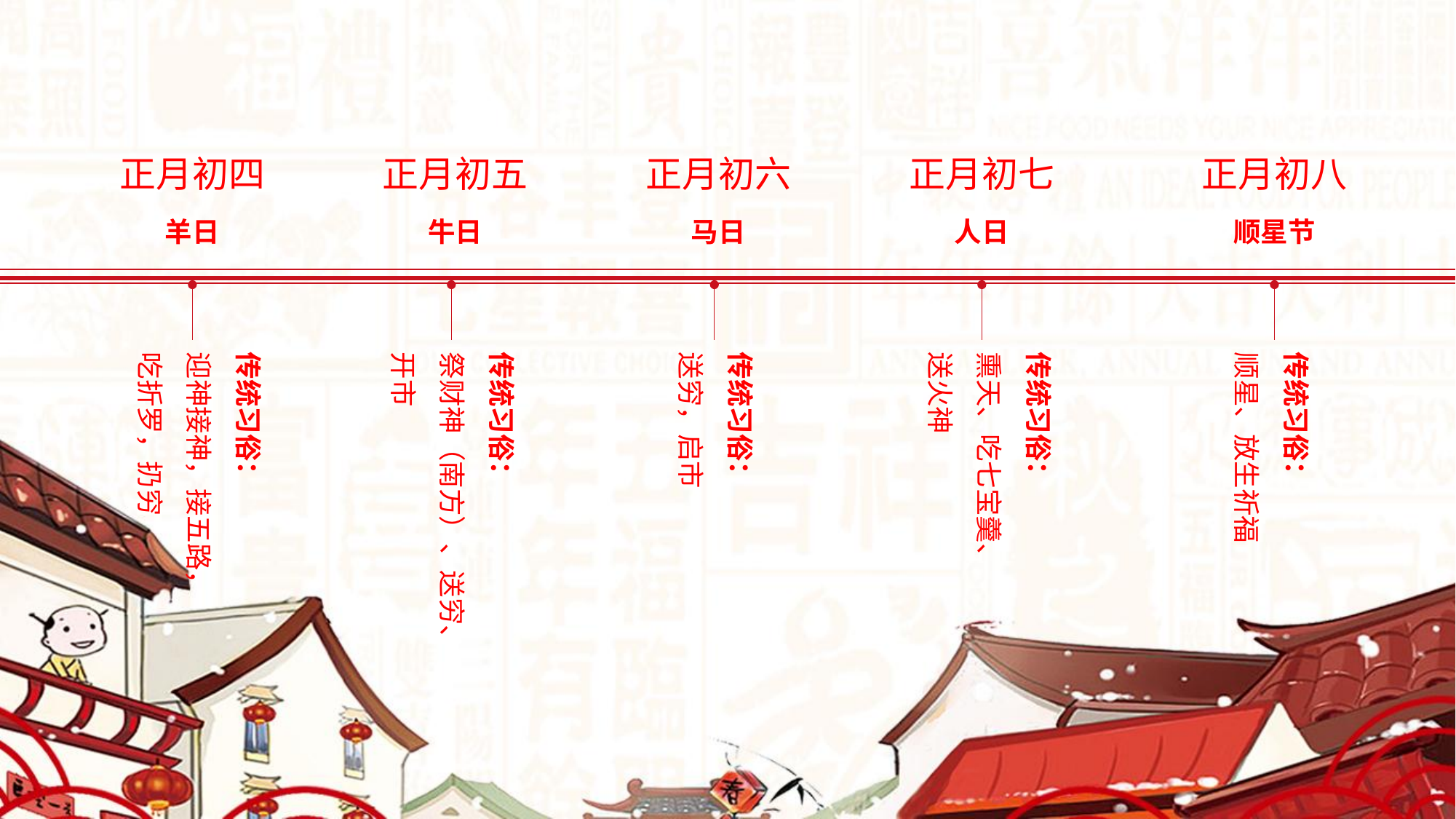

正月初四
羊日
传统习俗：
迎神接神，接五路，
吃折罗，扔穷
正月初五
牛日
传统习俗：
祭财神（南方）、送穷、开市
正月初六
马日
传统习俗：
送穷，启市
正月初七
人日
传统习俗：
熏天、吃七宝羹、
送火神
正月初八
顺星节
传统习俗：
顺星、放生祈福